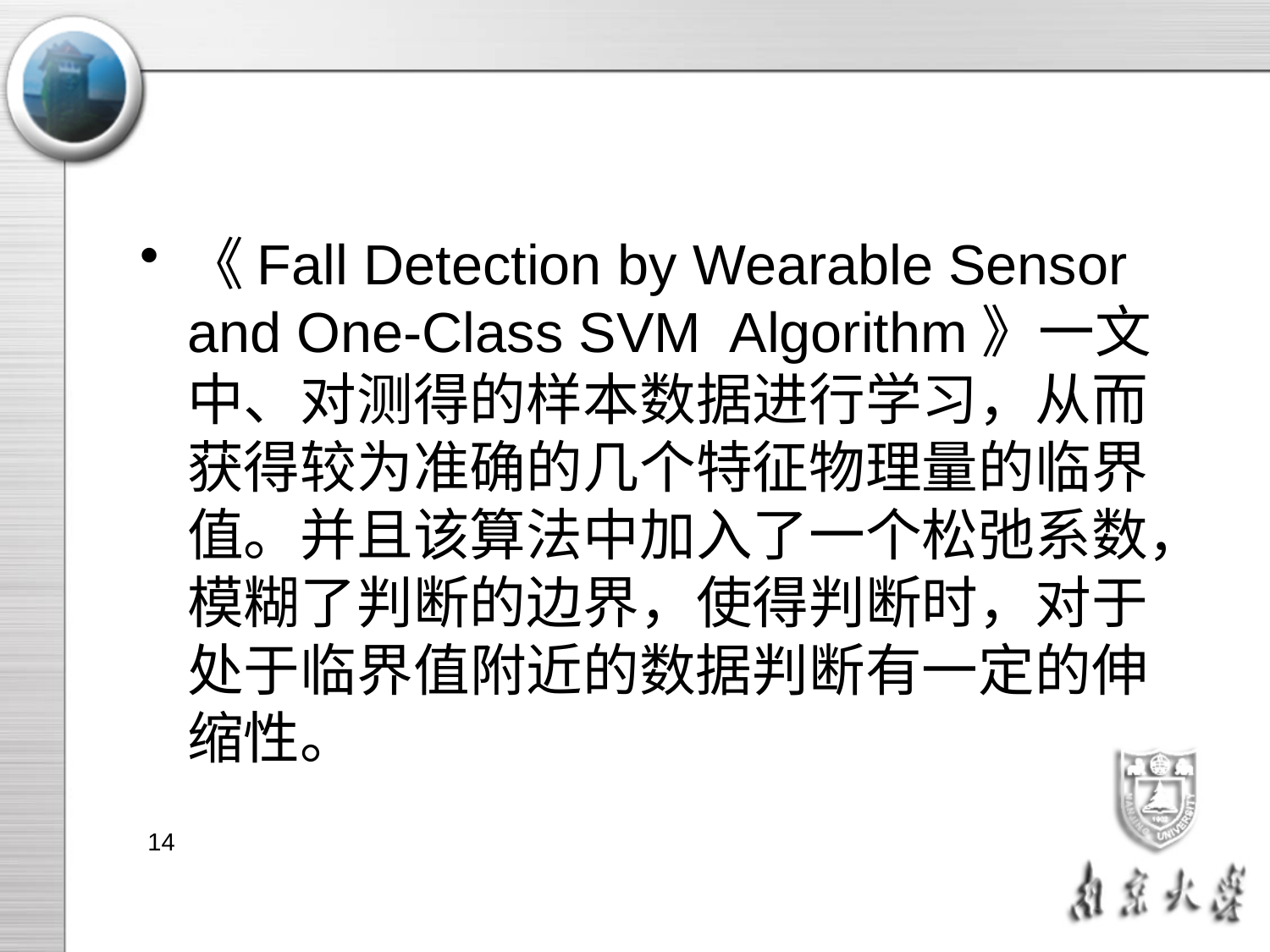

#
《Fall Detection by Wearable Sensor and One-Class SVM  Algorithm》一文中、对测得的样本数据进行学习，从而获得较为准确的几个特征物理量的临界值。并且该算法中加入了一个松弛系数，模糊了判断的边界，使得判断时，对于处于临界值附近的数据判断有一定的伸缩性。
14